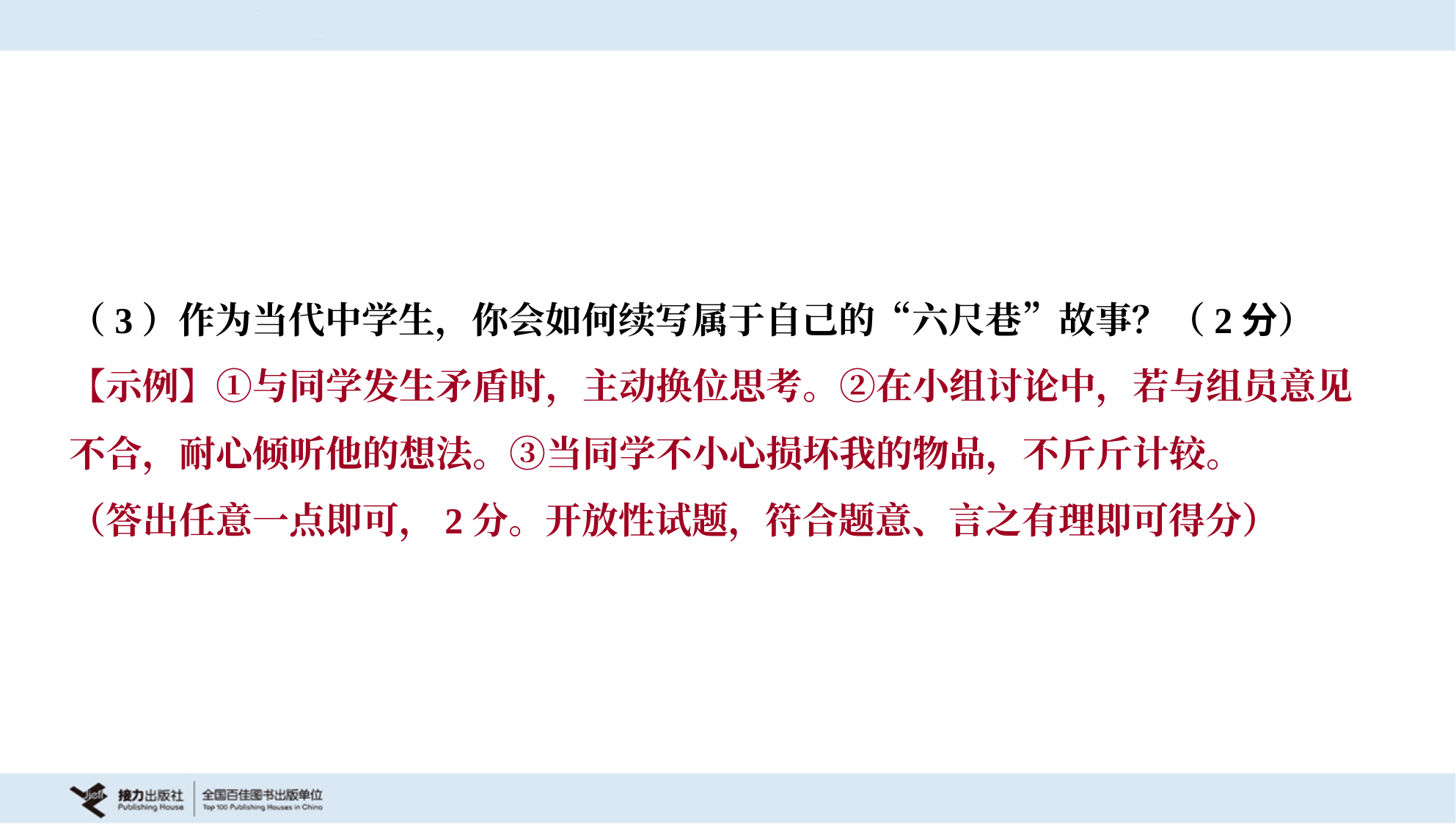

（3）作为当代中学生，你会如何续写属于自己的“六尺巷”故事？（2分）
【示例】①与同学发生矛盾时，主动换位思考。②在小组讨论中，若与组员意见
不合，耐心倾听他的想法。③当同学不小心损坏我的物品，不斤斤计较。
（答出任意一点即可，2分。开放性试题，符合题意、言之有理即可得分）